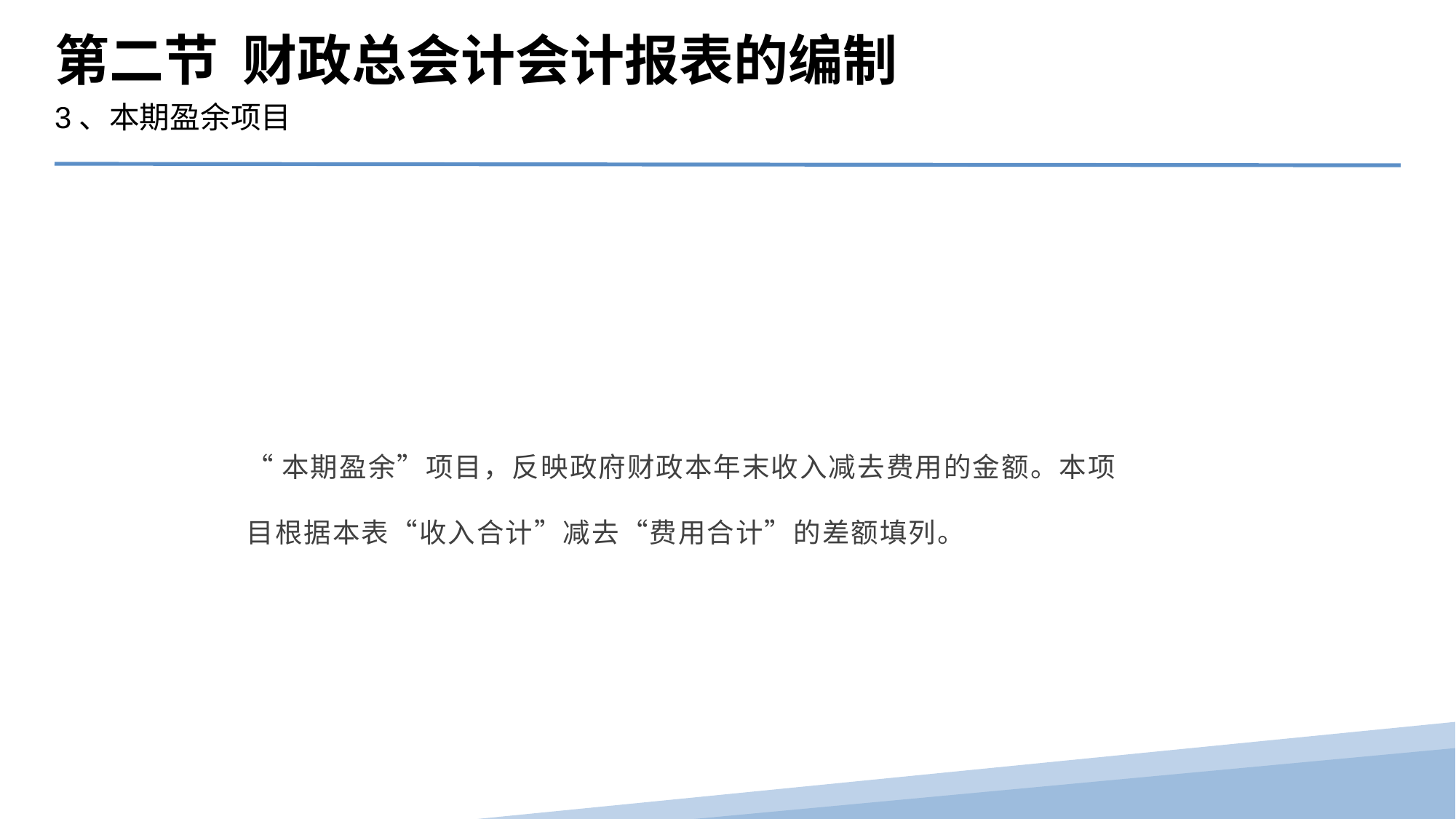

第二节  财政总会计会计报表的编制
3、本期盈余项目
“本期盈余”项目，反映政府财政本年末收入减去费用的金额。本项目根据本表“收入合计”减去“费用合计”的差额填列。